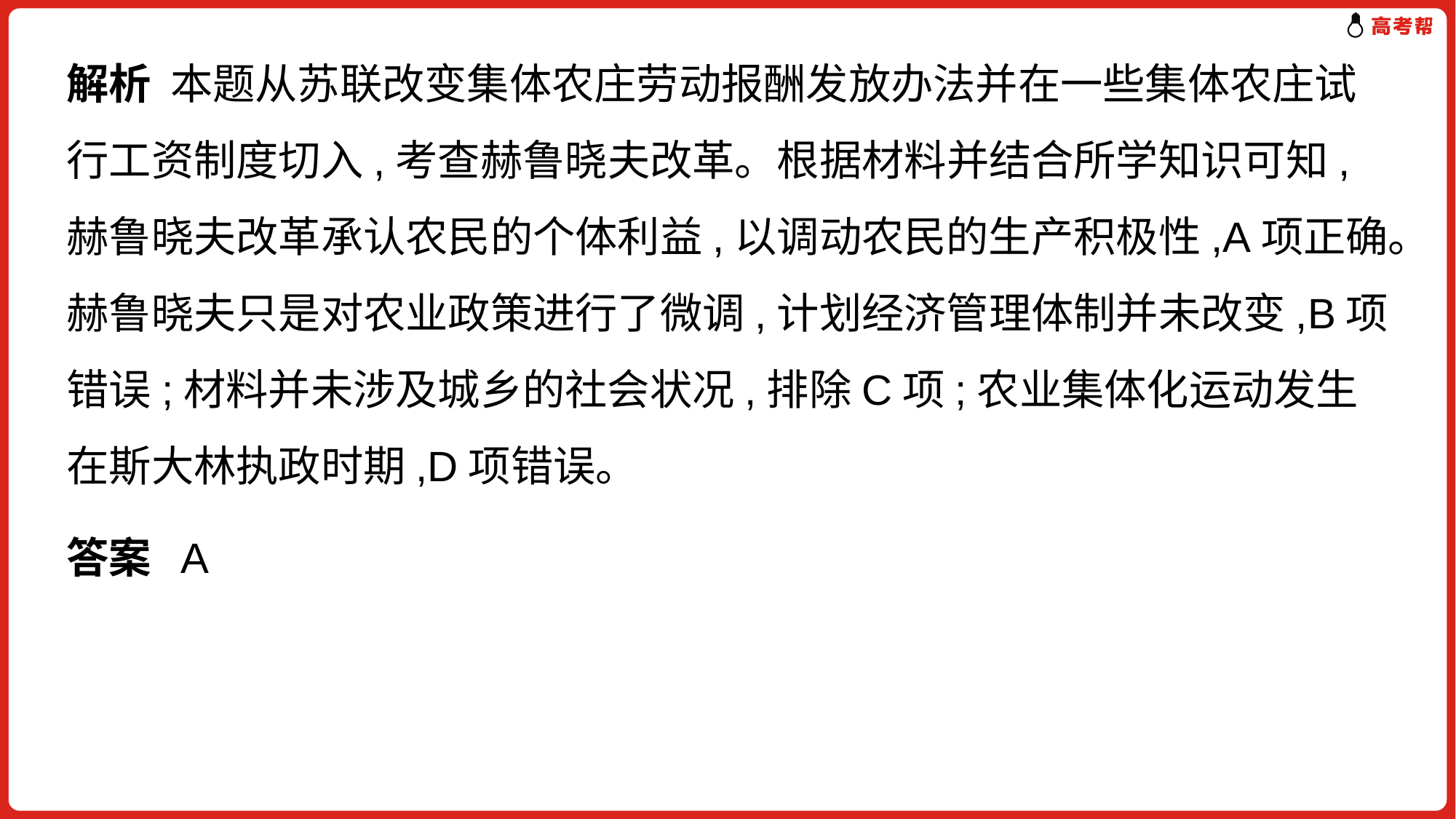

解析  本题从苏联改变集体农庄劳动报酬发放办法并在一些集体农庄试行工资制度切入,考查赫鲁晓夫改革。根据材料并结合所学知识可知,赫鲁晓夫改革承认农民的个体利益,以调动农民的生产积极性,A项正确。赫鲁晓夫只是对农业政策进行了微调,计划经济管理体制并未改变,B项错误;材料并未涉及城乡的社会状况,排除C项;农业集体化运动发生在斯大林执政时期,D项错误。
答案  A